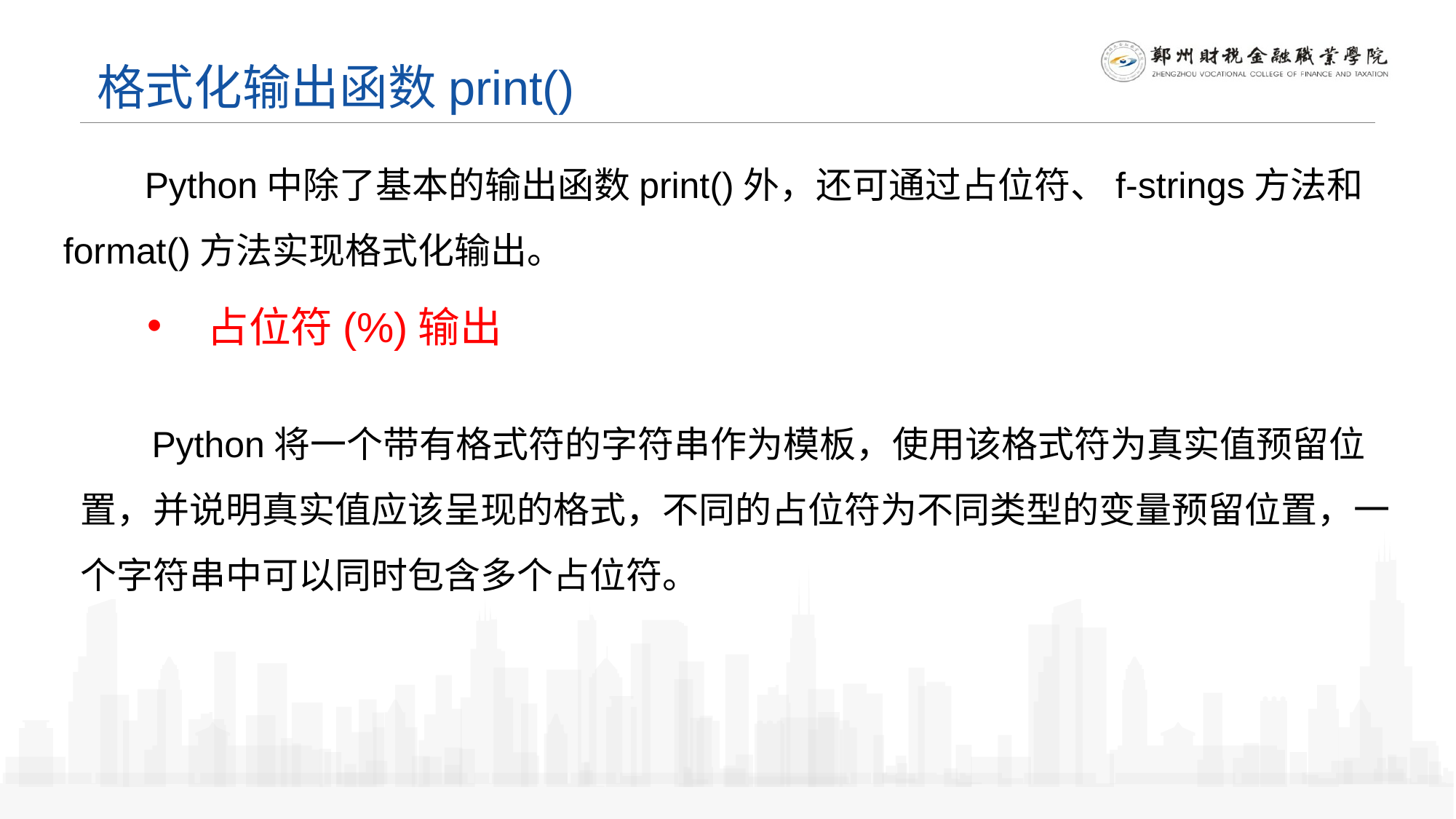

格式化输出函数print()
        Python中除了基本的输出函数print()外，还可通过占位符、f-strings方法和format()方法实现格式化输出。
# 占位符(%)输出
       Python将一个带有格式符的字符串作为模板，使用该格式符为真实值预留位置，并说明真实值应该呈现的格式，不同的占位符为不同类型的变量预留位置，一个字符串中可以同时包含多个占位符。